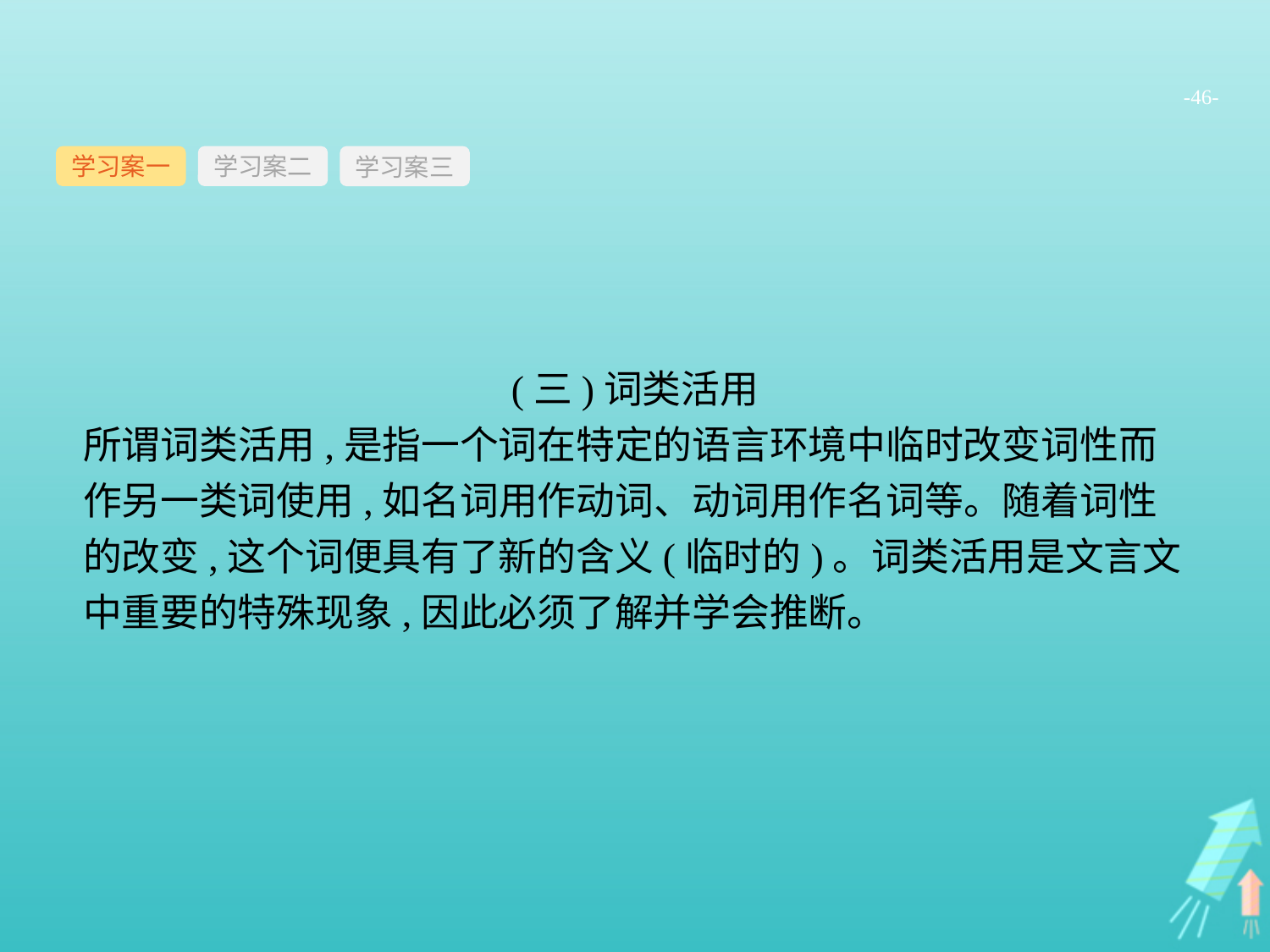

-46-
学习案一
学习案三
学习案二
(三)词类活用
所谓词类活用,是指一个词在特定的语言环境中临时改变词性而作另一类词使用,如名词用作动词、动词用作名词等。随着词性的改变,这个词便具有了新的含义(临时的)。词类活用是文言文中重要的特殊现象,因此必须了解并学会推断。